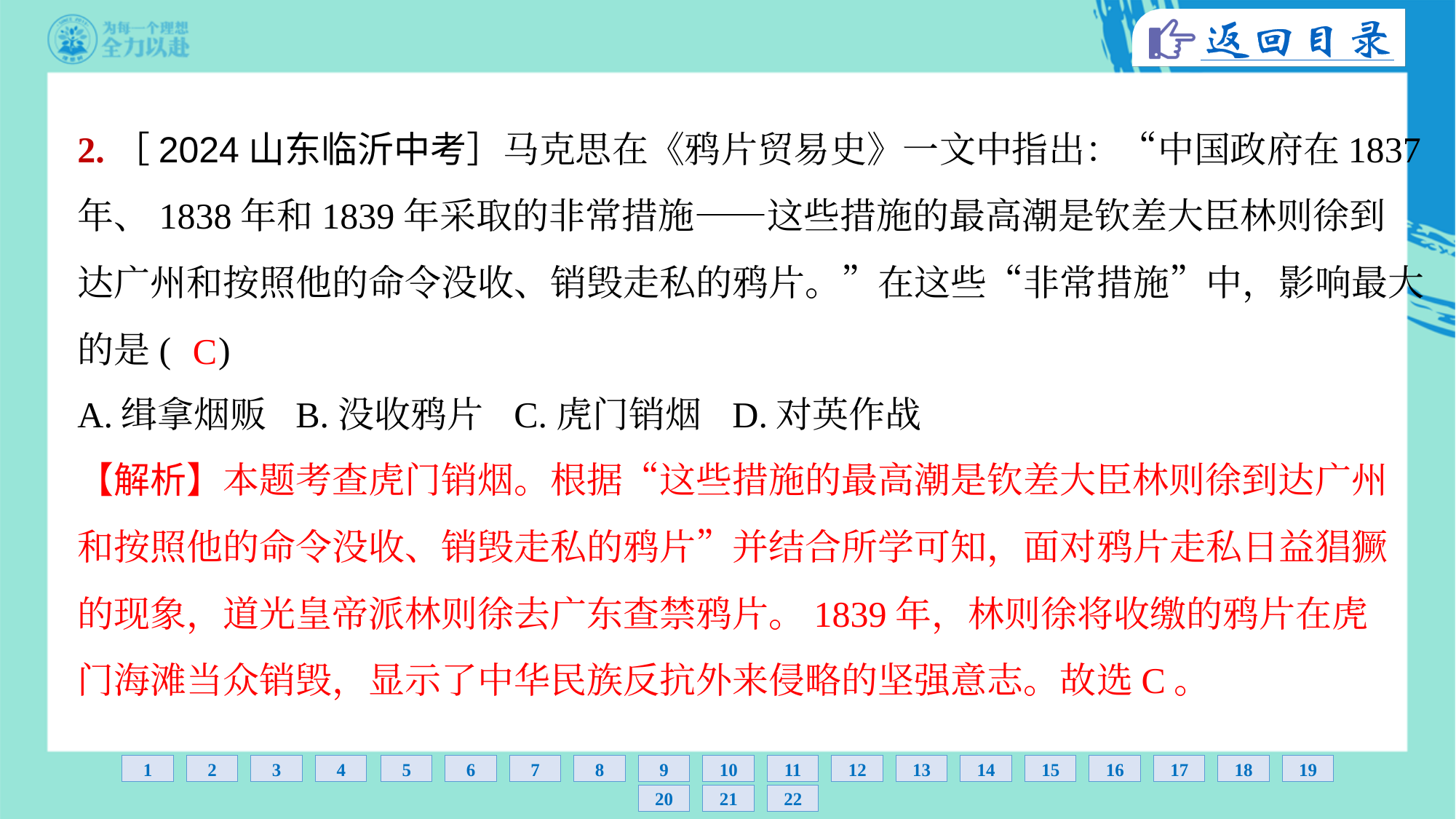

2.［2024山东临沂中考］马克思在《鸦片贸易史》一文中指出：“中国政府在1837
年、1838年和1839年采取的非常措施——这些措施的最高潮是钦差大臣林则徐到
达广州和按照他的命令没收、销毁走私的鸦片。”在这些“非常措施”中，影响最大
的是(     )
C
A.缉拿烟贩	B.没收鸦片	C.虎门销烟	D.对英作战
【解析】本题考查虎门销烟。根据“这些措施的最高潮是钦差大臣林则徐到达广州
和按照他的命令没收、销毁走私的鸦片”并结合所学可知，面对鸦片走私日益猖獗
的现象，道光皇帝派林则徐去广东查禁鸦片。1839年，林则徐将收缴的鸦片在虎
门海滩当众销毁，显示了中华民族反抗外来侵略的坚强意志。故选C。